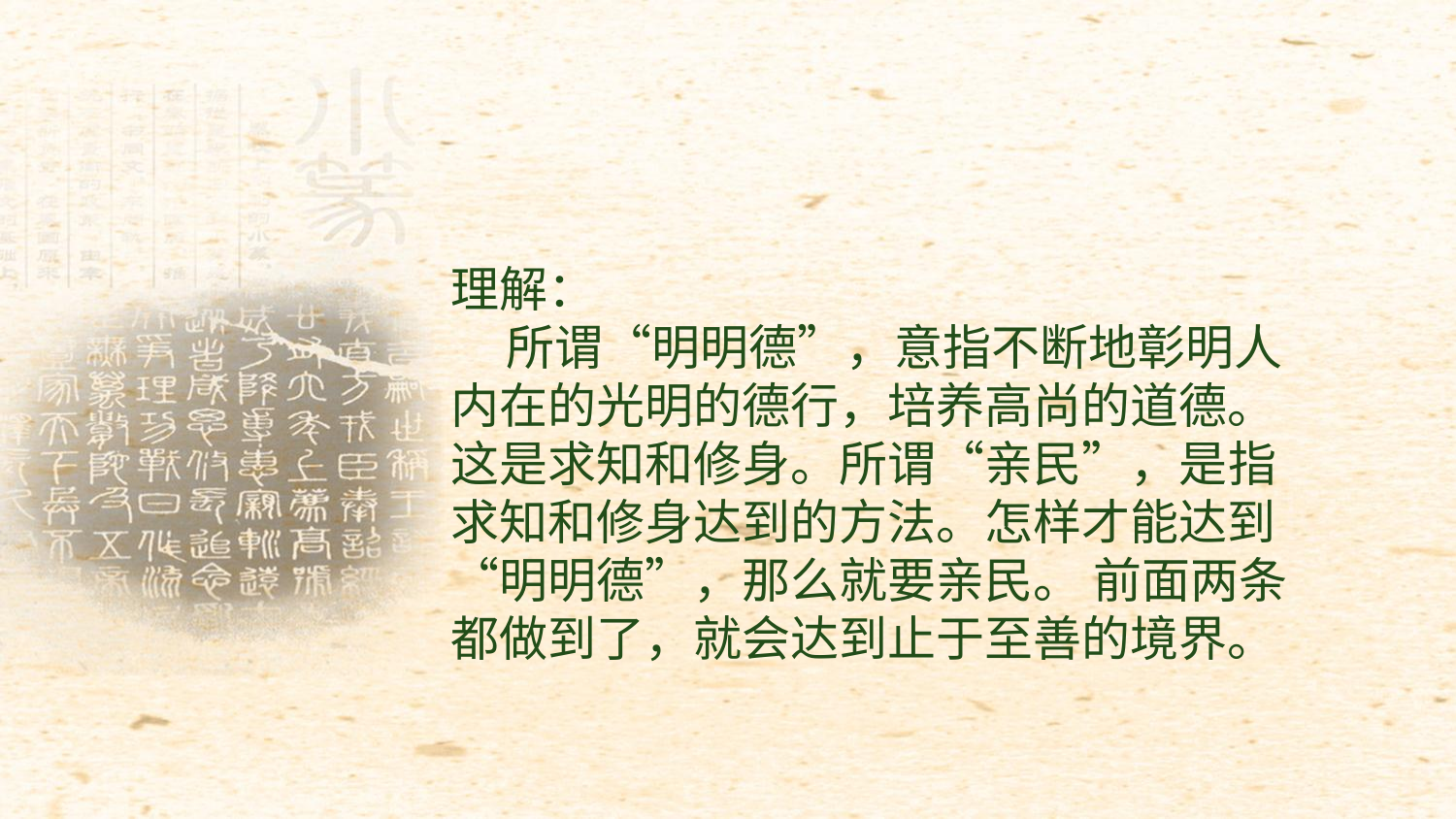

理解：
    所谓“明明德”，意指不断地彰明人内在的光明的德行，培养高尚的道德。这是求知和修身。所谓“亲民”，是指求知和修身达到的方法。怎样才能达到“明明德”，那么就要亲民。 前面两条都做到了，就会达到止于至善的境界。